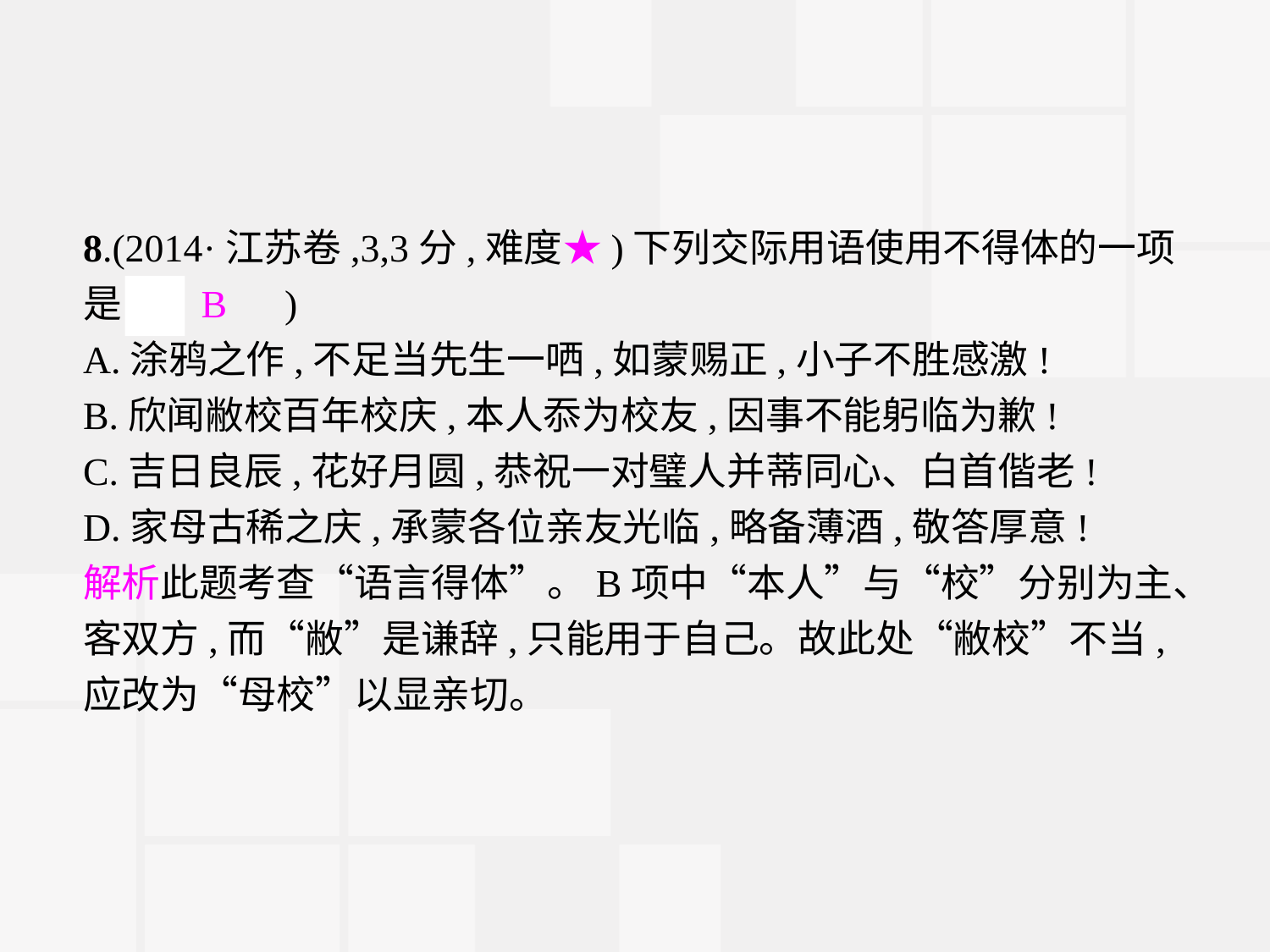

8.(2014·江苏卷,3,3分,难度★)下列交际用语使用不得体的一项是(　B　)
A.涂鸦之作,不足当先生一哂,如蒙赐正,小子不胜感激!
B.欣闻敝校百年校庆,本人忝为校友,因事不能躬临为歉!
C.吉日良辰,花好月圆,恭祝一对璧人并蒂同心、白首偕老!
D.家母古稀之庆,承蒙各位亲友光临,略备薄酒,敬答厚意!
解析此题考查“语言得体”。B项中“本人”与“校”分别为主、客双方,而“敝”是谦辞,只能用于自己。故此处“敝校”不当,应改为“母校”以显亲切。